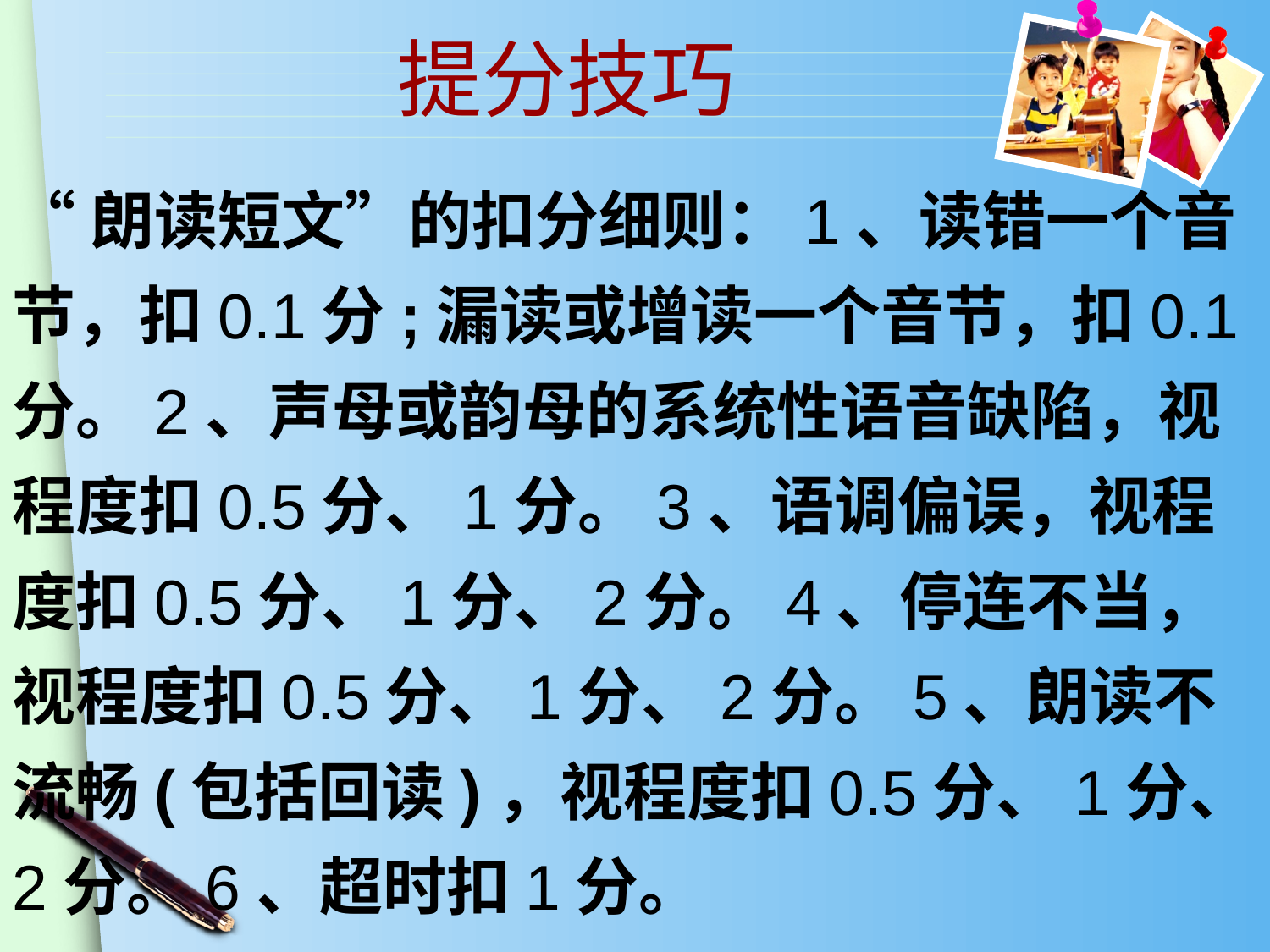

提分技巧
“朗读短文”的扣分细则：1、读错一个音节，扣0.1分;漏读或增读一个音节，扣0.1分。2、声母或韵母的系统性语音缺陷，视程度扣0.5分、1分。3、语调偏误，视程度扣0.5分、1分、2分。4、停连不当，视程度扣0.5分、1分、2分。5、朗读不流畅(包括回读)，视程度扣0.5分、1分、2分。6、超时扣1分。